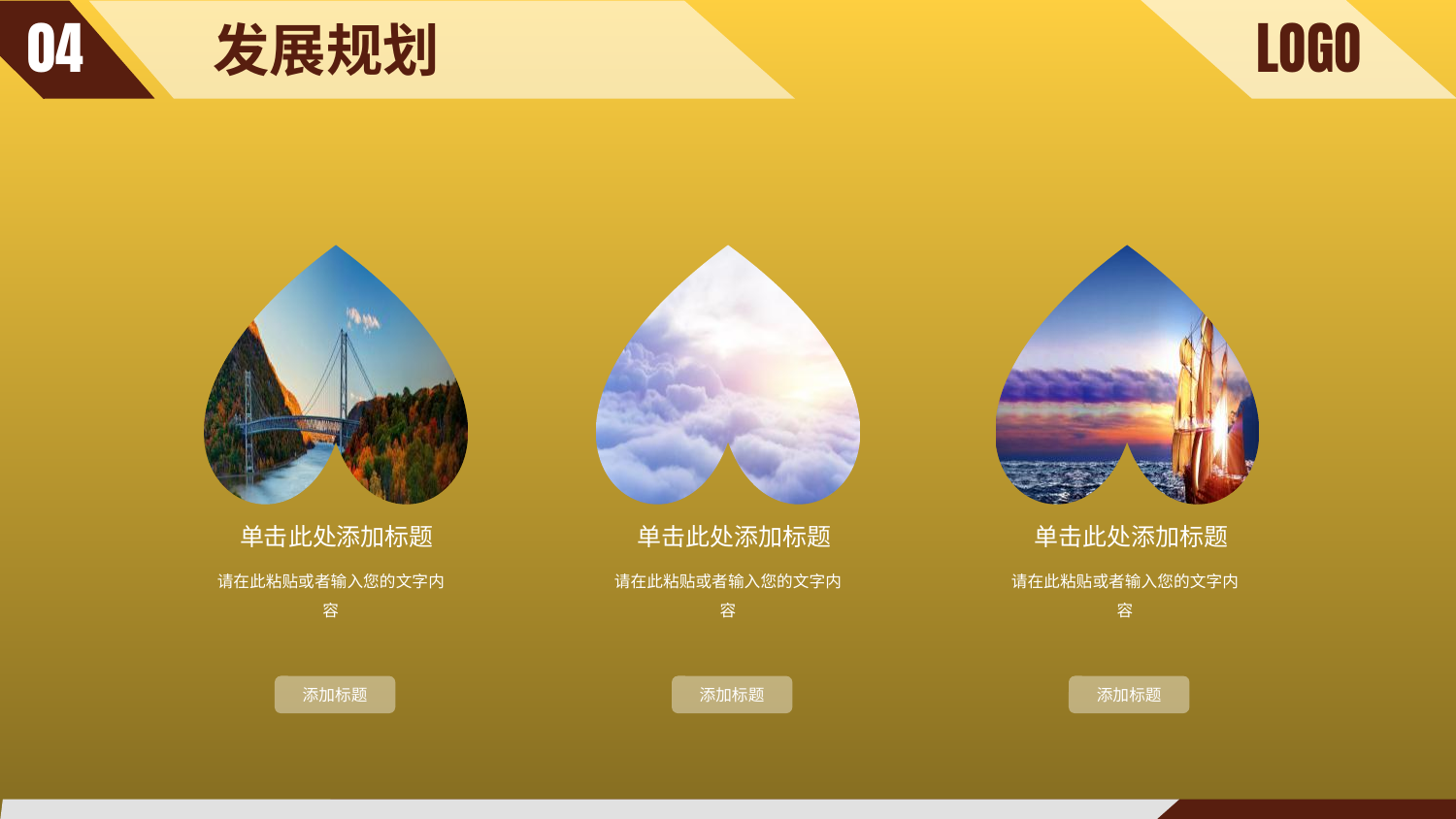

发展规划
04
LOGO

单击此处添加标题
请在此粘贴或者输入您的文字内容
添加标题
单击此处添加标题
请在此粘贴或者输入您的文字内容
添加标题
单击此处添加标题
请在此粘贴或者输入您的文字内容
添加标题